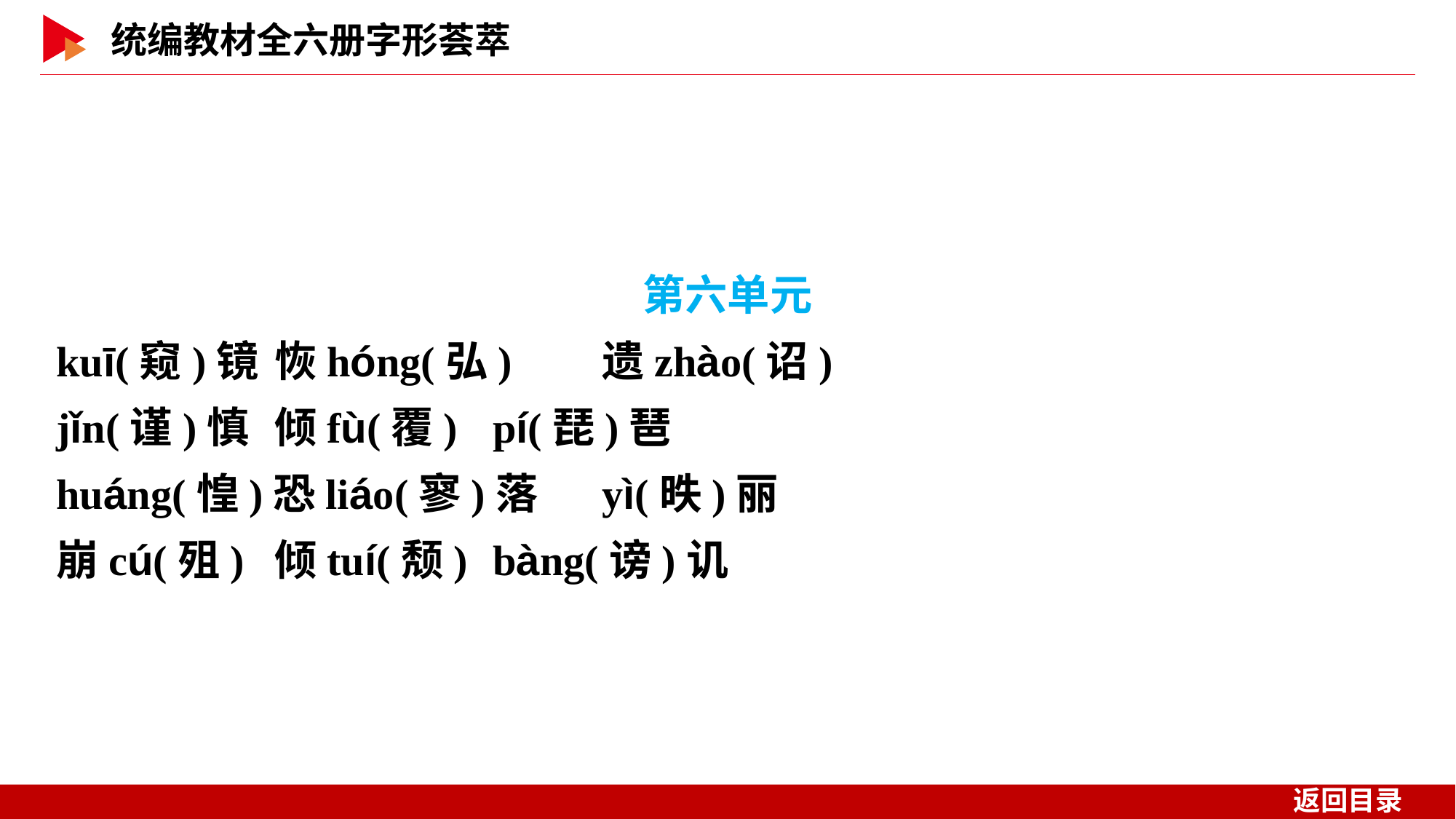

第六单元
kuī(窥)镜	恢hóng(弘)	遗zhào(诏)
jǐn(谨)慎	倾fù(覆)	pí(琵)琶
huáng(惶)恐liáo(寥)落	yì(昳)丽
崩cú(殂)	倾tuí(颓)	bàng(谤)讥